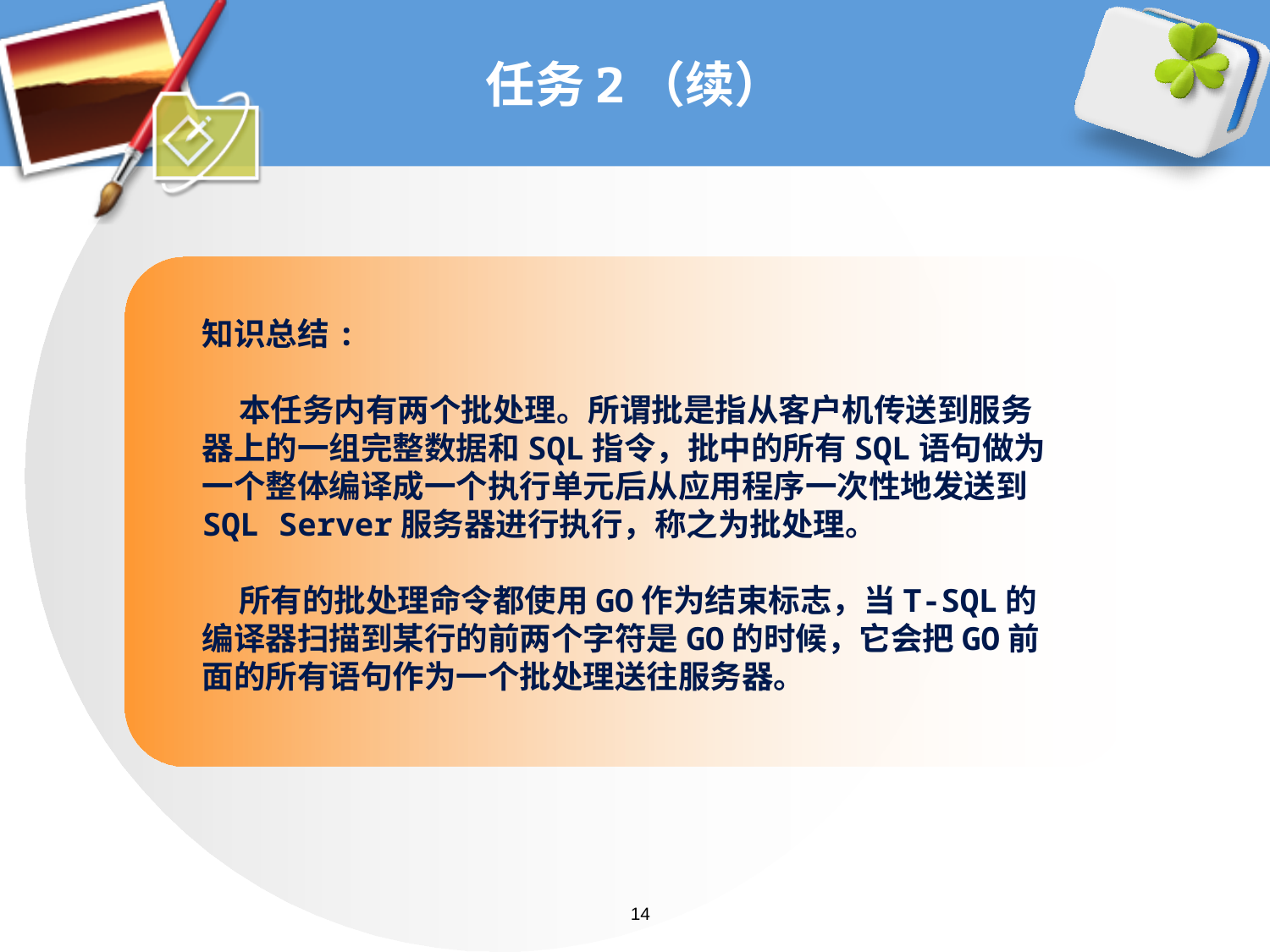

# 任务2（续）

知识总结:

    本任务内有两个批处理。所谓批是指从客户机传送到服务器上的一组完整数据和SQL指令，批中的所有SQL语句做为一个整体编译成一个执行单元后从应用程序一次性地发送到SQL Server服务器进行执行，称之为批处理。

    所有的批处理命令都使用GO作为结束标志，当T-SQL的编译器扫描到某行的前两个字符是GO的时候，它会把GO前面的所有语句作为一个批处理送往服务器。
14